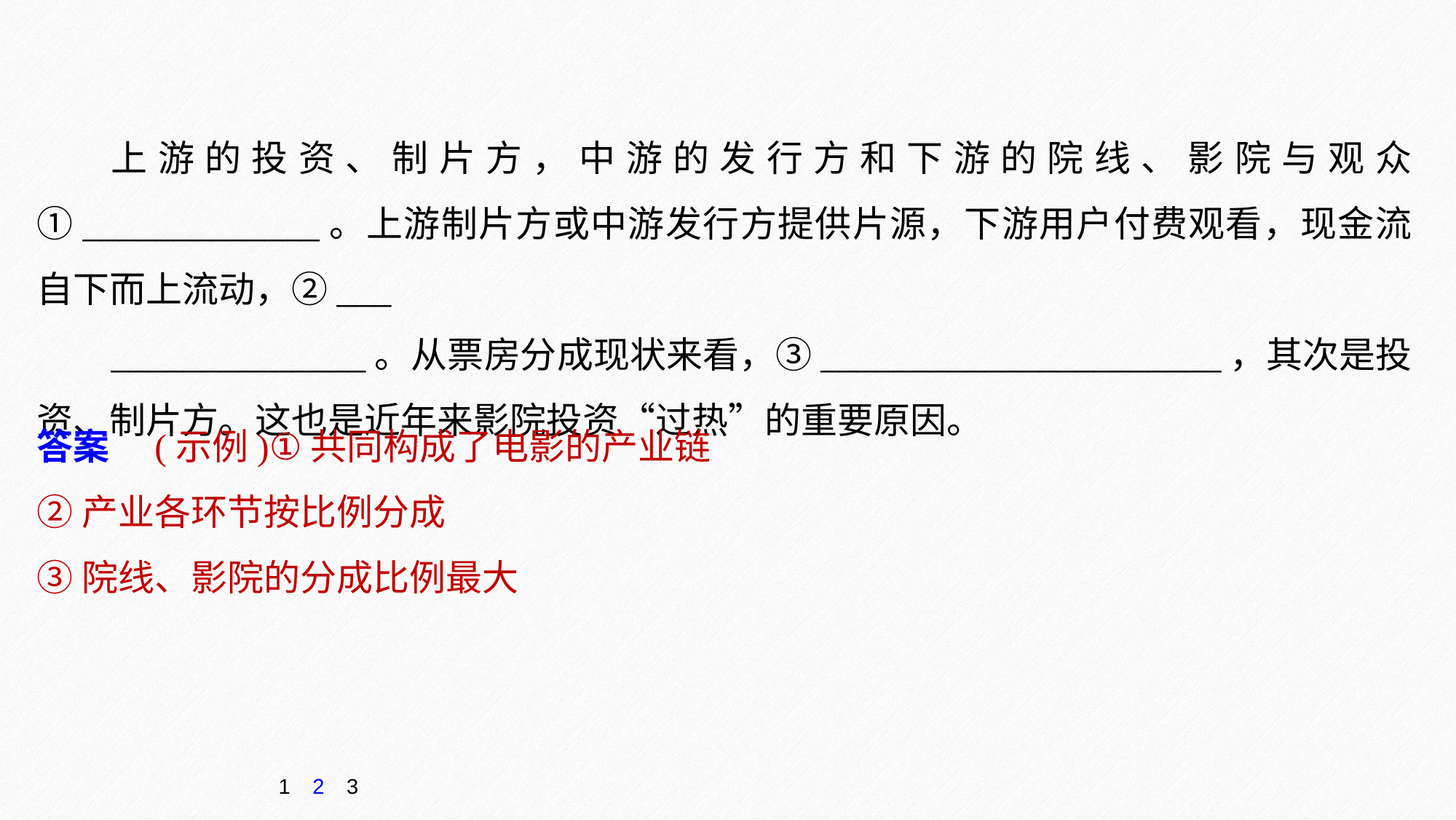

上游的投资、制片方，中游的发行方和下游的院线、影院与观众①_____________。上游制片方或中游发行方提供片源，下游用户付费观看，现金流自下而上流动，②___
______________。从票房分成现状来看，③______________________，其次是投资、制片方。这也是近年来影院投资“过热”的重要原因。
答案　(示例)①共同构成了电影的产业链
②产业各环节按比例分成
③院线、影院的分成比例最大
1
2
3